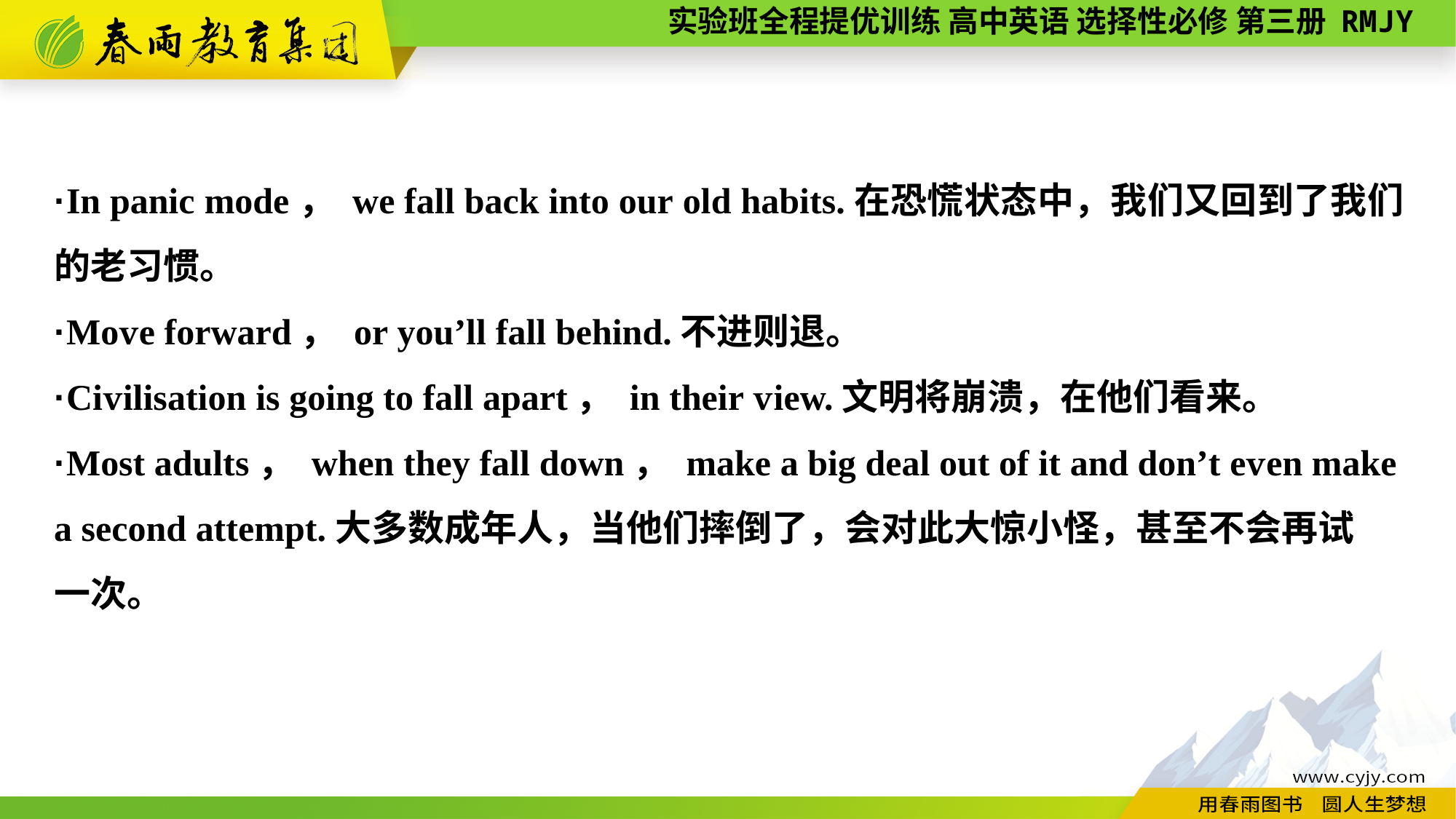

·In panic mode， we fall back into our old habits.在恐慌状态中，我们又回到了我们的老习惯。
·Move forward， or you’ll fall behind.不进则退。
·Civilisation is going to fall apart， in their view.文明将崩溃，在他们看来。
·Most adults， when they fall down， make a big deal out of it and don’t even make a second attempt.大多数成年人，当他们摔倒了，会对此大惊小怪，甚至不会再试
一次。